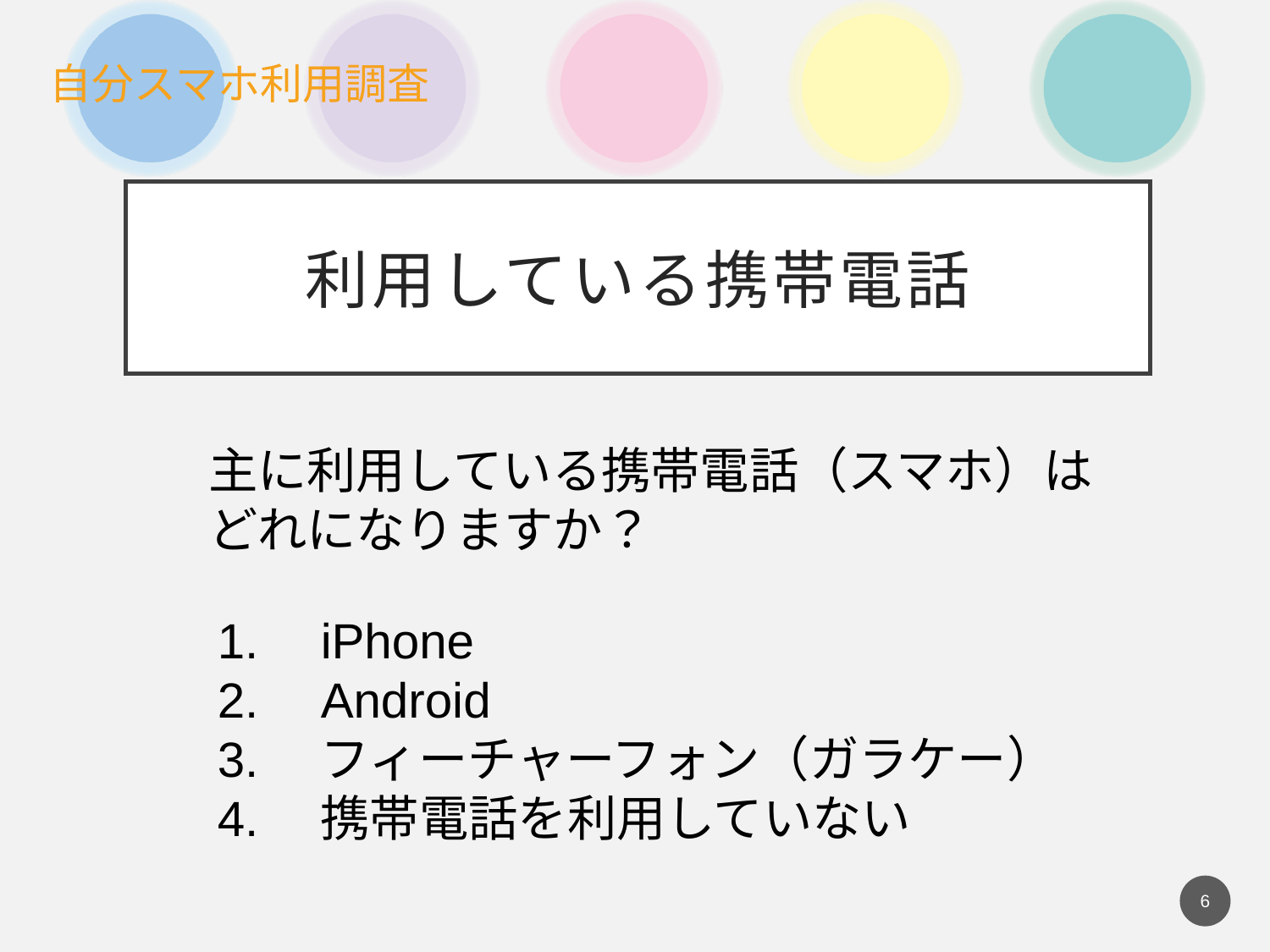

利用している携帯電話
主に利用している携帯電話（スマホ）はどれになりますか？
iPhone
Android
フィーチャーフォン（ガラケー）
携帯電話を利用していない
6